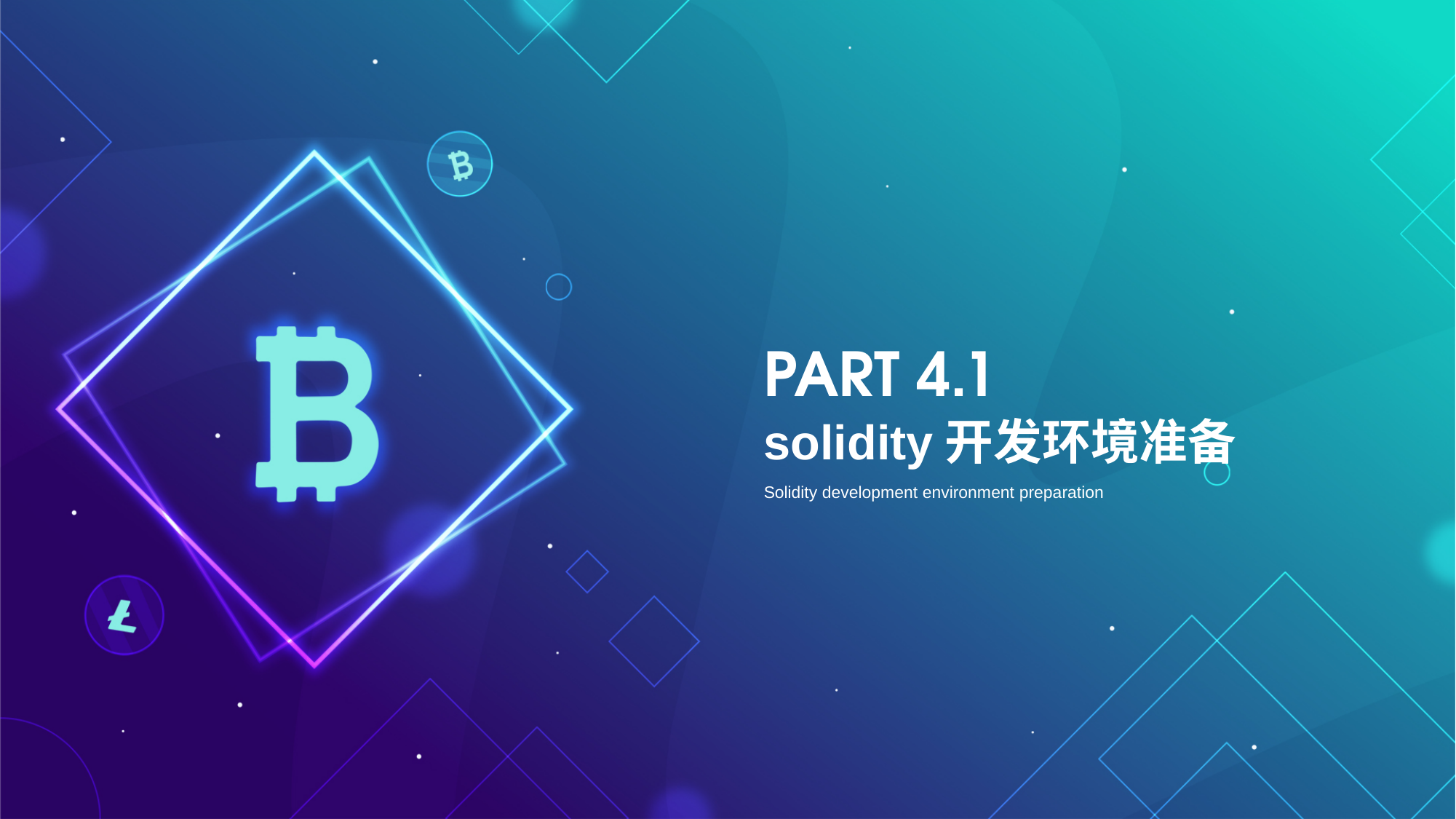

PART 4.1
solidity开发环境准备
Solidity development environment preparation